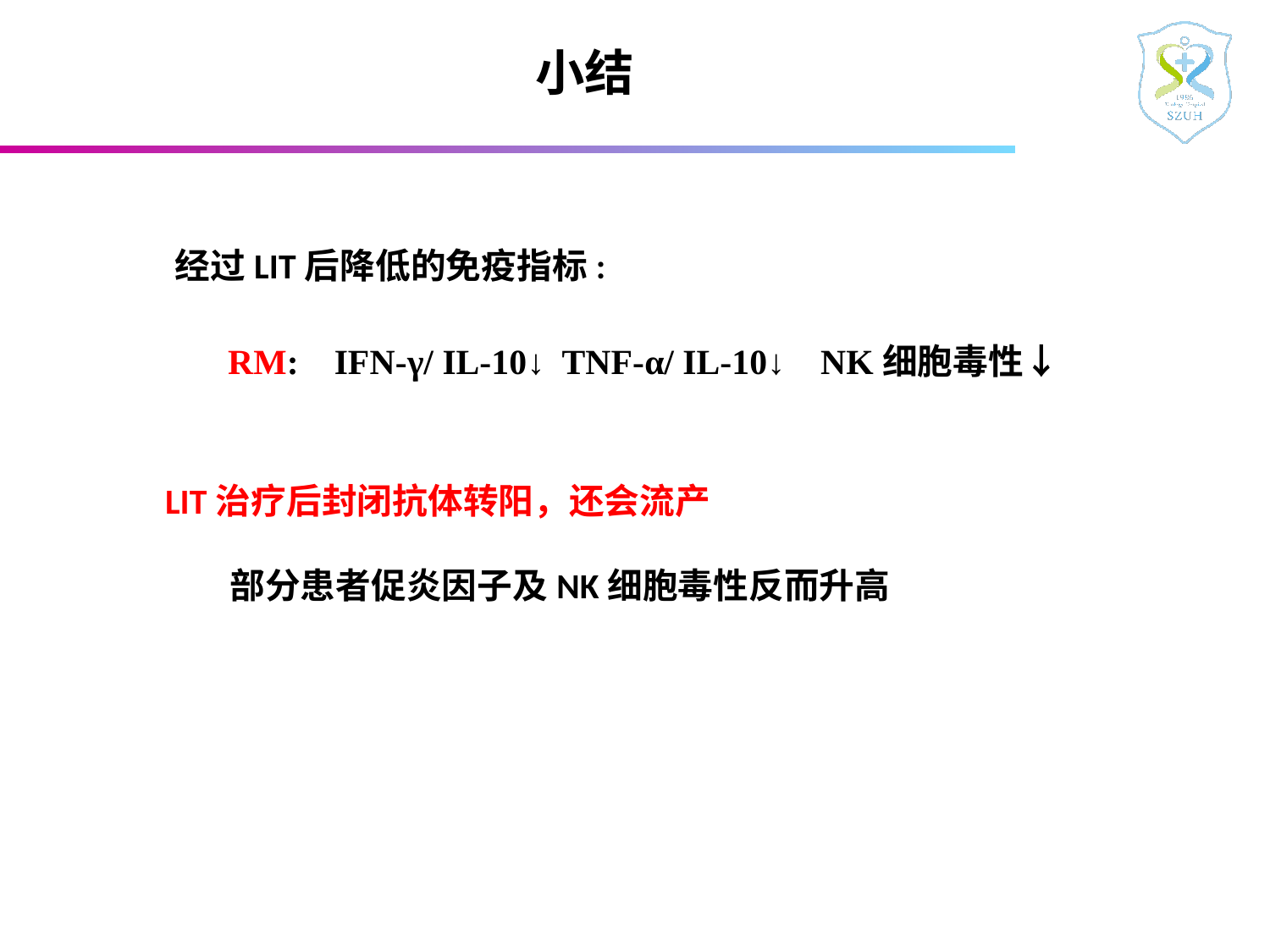

# 小结
经过LIT后降低的免疫指标:
RM:    IFN-γ/ IL-10↓  TNF-α/ IL-10↓    NK细胞毒性↓
LIT治疗后封闭抗体转阳，还会流产

       部分患者促炎因子及NK细胞毒性反而升高
59